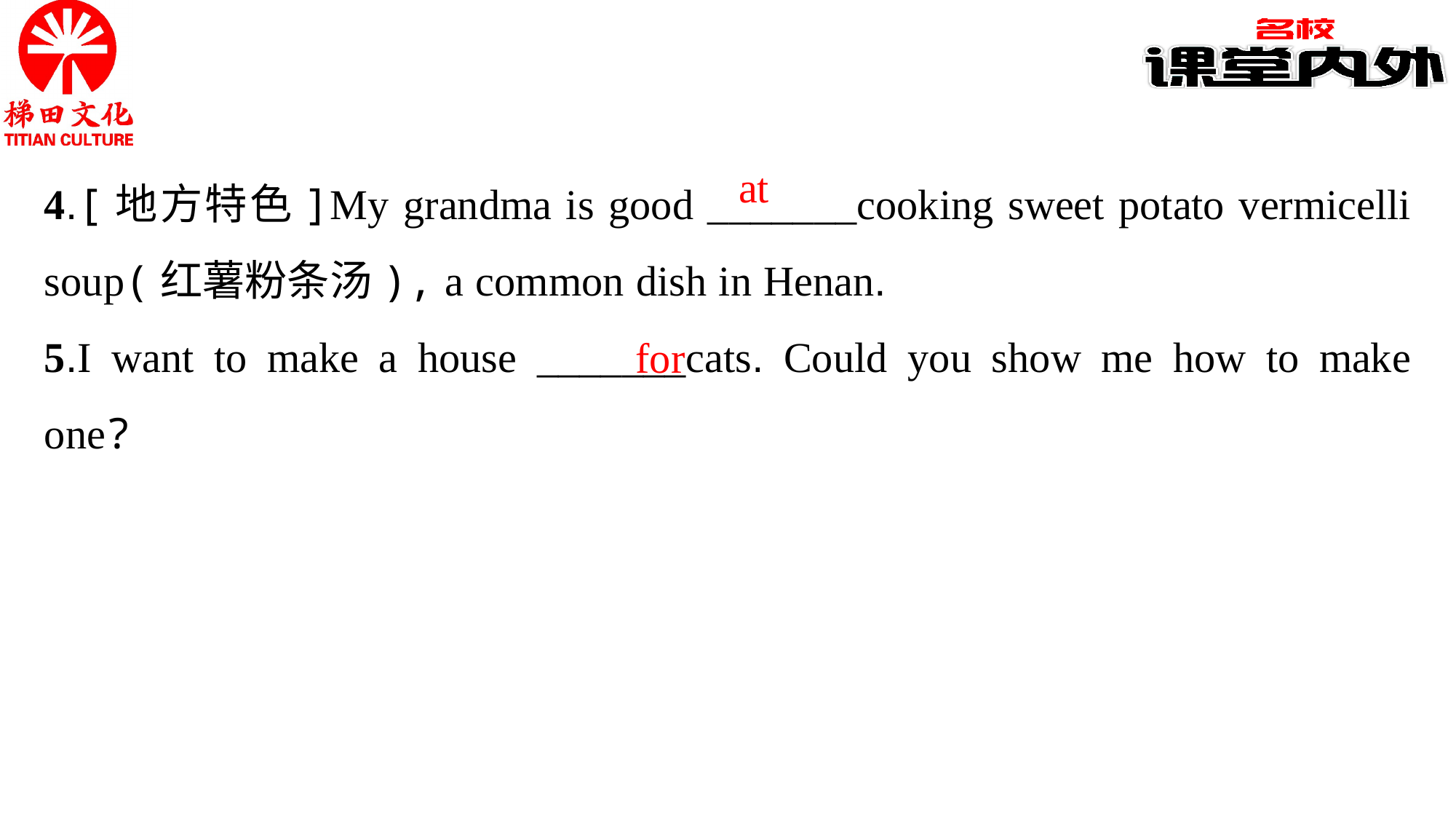

4.[地方特色]My grandma is good _______cooking sweet potato vermicelli soup(红薯粉条汤), a common dish in Henan.
5.I want to make a house _______cats. Could you show me how to make one?
at
for